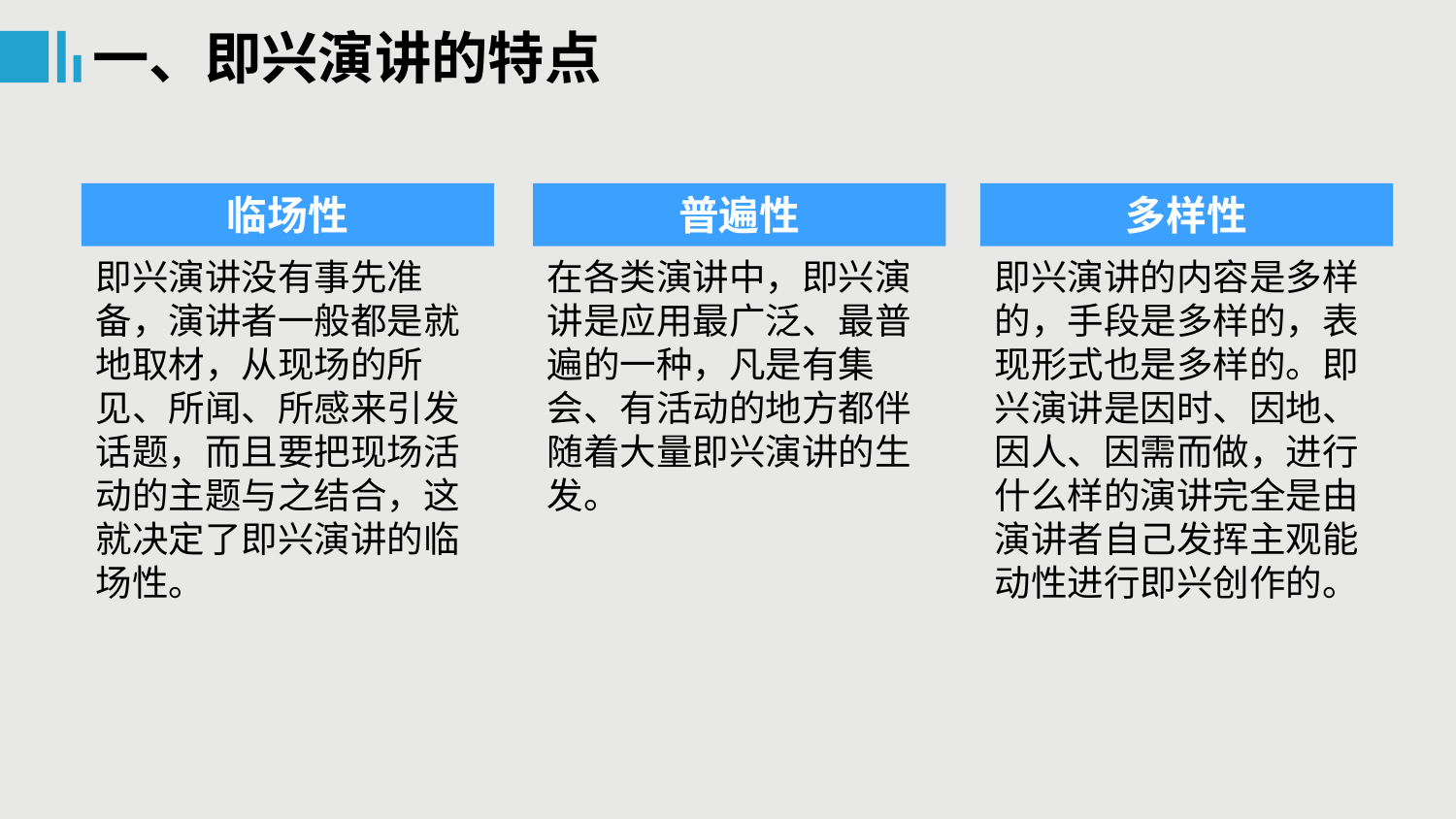

一、即兴演讲的特点

临场性
普遍性
多样性
即兴演讲没有事先准备，演讲者一般都是就地取材，从现场的所见、所闻、所感来引发话题，而且要把现场活动的主题与之结合，这就决定了即兴演讲的临场性。
在各类演讲中，即兴演讲是应用最广泛、最普遍的一种，凡是有集会、有活动的地方都伴随着大量即兴演讲的生发。
即兴演讲的内容是多样的，手段是多样的，表现形式也是多样的。即兴演讲是因时、因地、因人、因需而做，进行什么样的演讲完全是由演讲者自己发挥主观能动性进行即兴创作的。